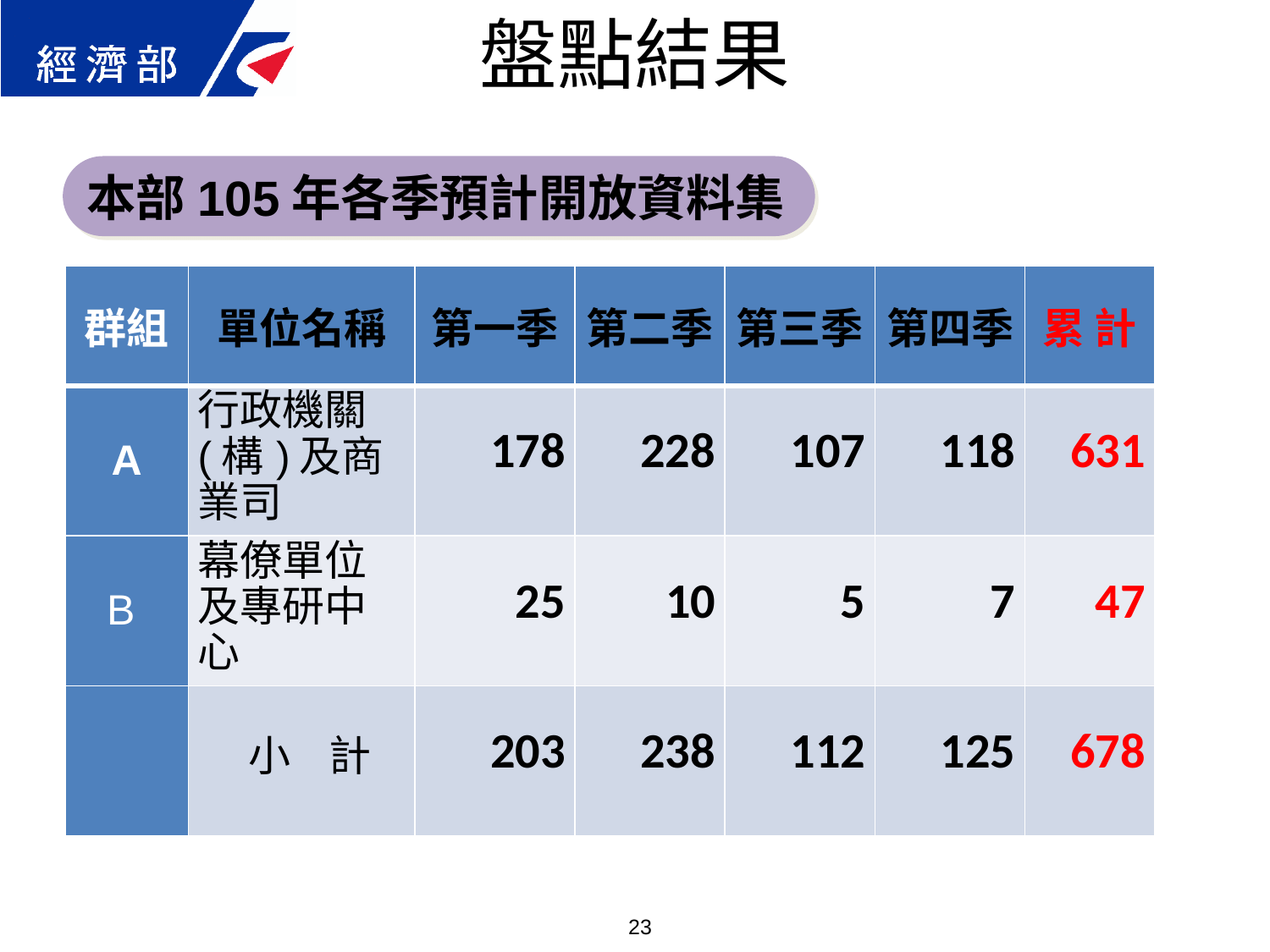

盤點結果
本部105年各季預計開放資料集
| 群組 | 單位名稱 | 第一季 | 第二季 | 第三季 | 第四季 | 累 計 |
| --- | --- | --- | --- | --- | --- | --- |
| A | 行政機關(構)及商業司 | 178 | 228 | 107 | 118 | 631 |
| B | 幕僚單位及專研中心 | 25 | 10 | 5 | 7 | 47 |
|  | 小 計 | 203 | 238 | 112 | 125 | 678 |
23